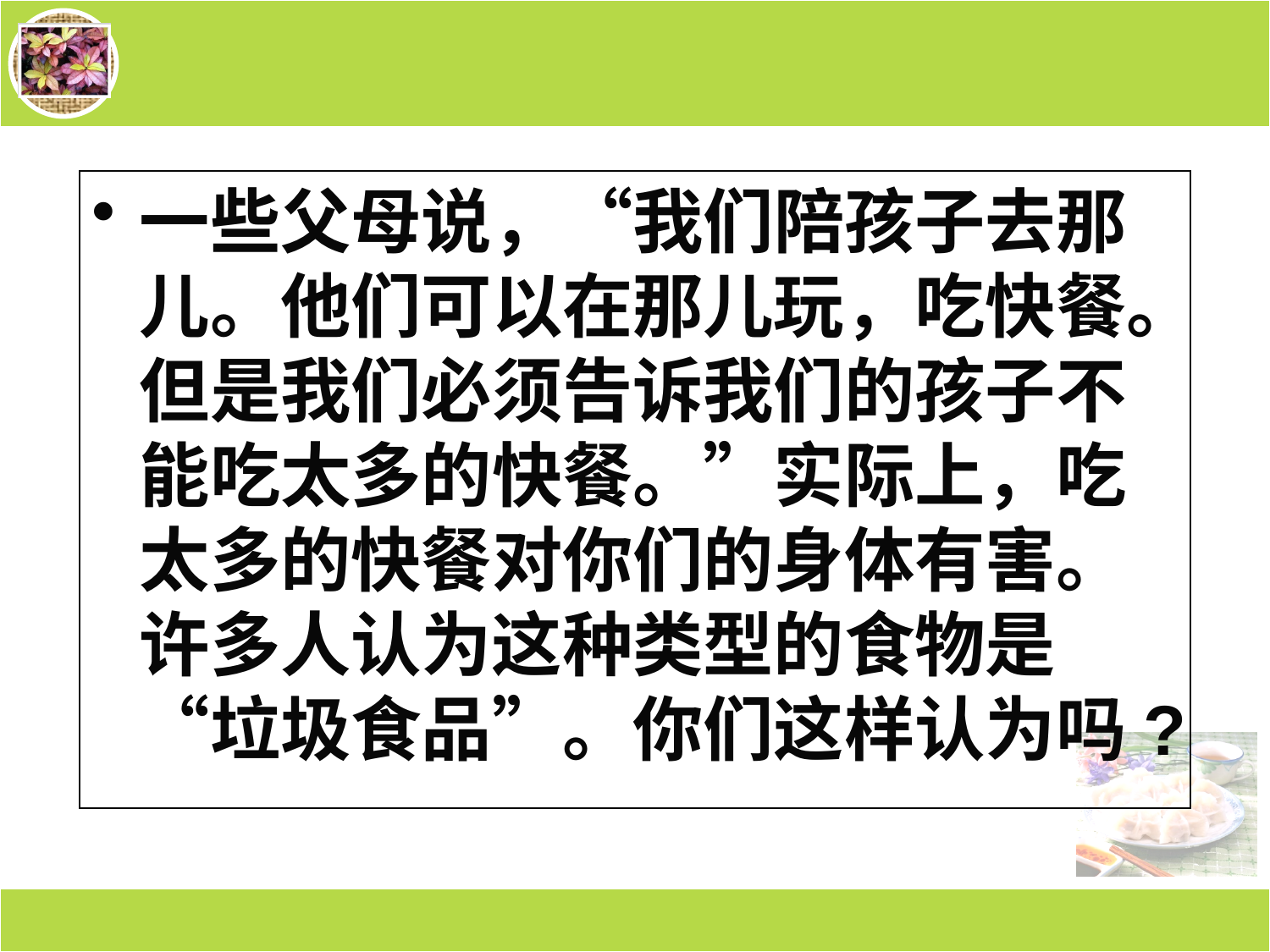

一些父母说，“我们陪孩子去那儿。他们可以在那儿玩，吃快餐。但是我们必须告诉我们的孩子不能吃太多的快餐。”实际上，吃太多的快餐对你们的身体有害。许多人认为这种类型的食物是“垃圾食品”。你们这样认为吗?